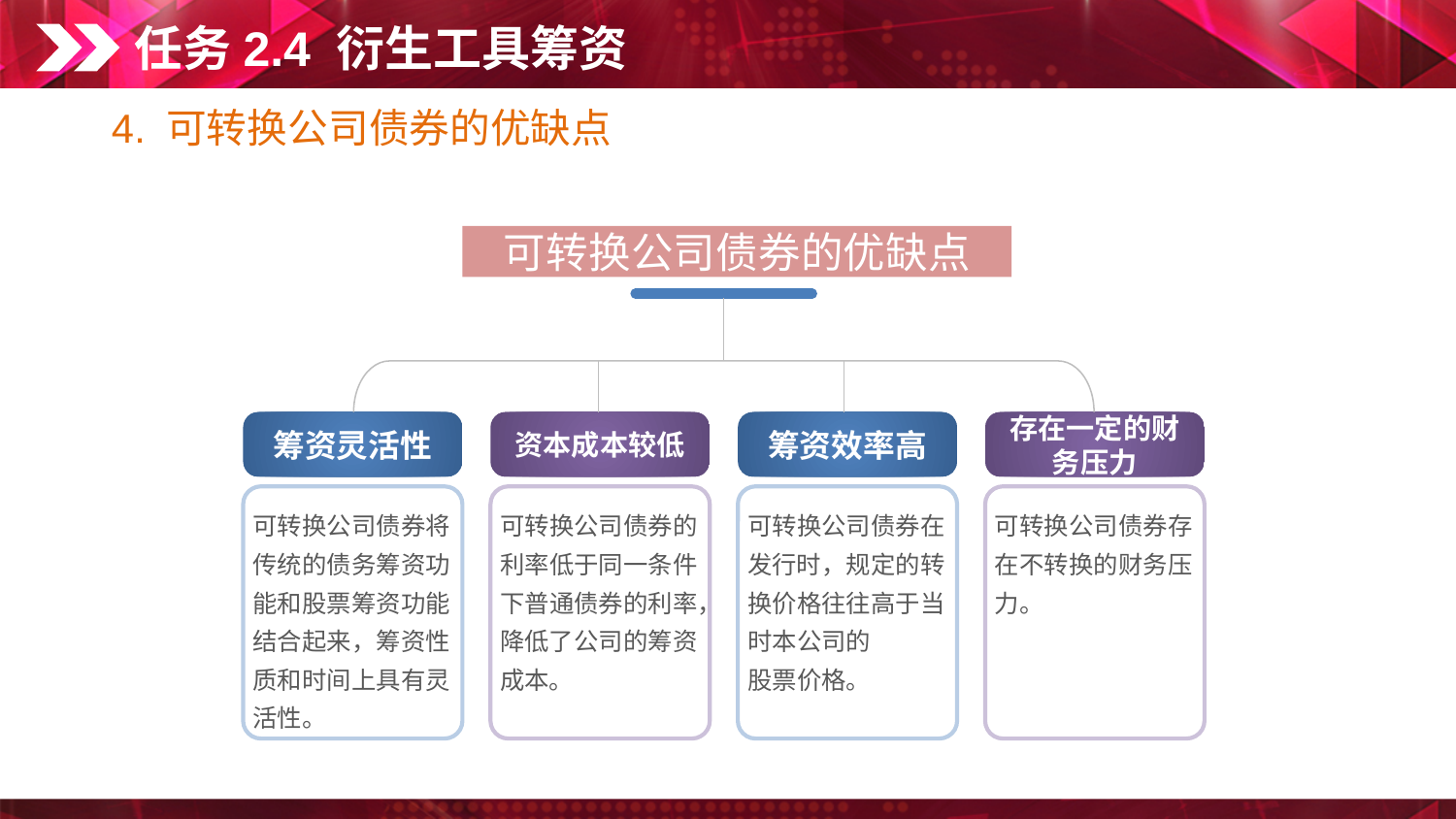

任务2.4 衍生工具筹资

4. 可转换公司债券的优缺点
可转换公司债券的优缺点
筹资灵活性
资本成本较低
筹资效率高
存在一定的财务压力

可转换公司债券将传统的债务筹资功能和股票筹资功能结合起来，筹资性质和时间上具有灵活性。
可转换公司债券的利率低于同一条件下普通债券的利率，降低了公司的筹资成本。
可转换公司债券在发行时，规定的转换价格往往高于当时本公司的
股票价格。
可转换公司债券存在不转换的财务压力。